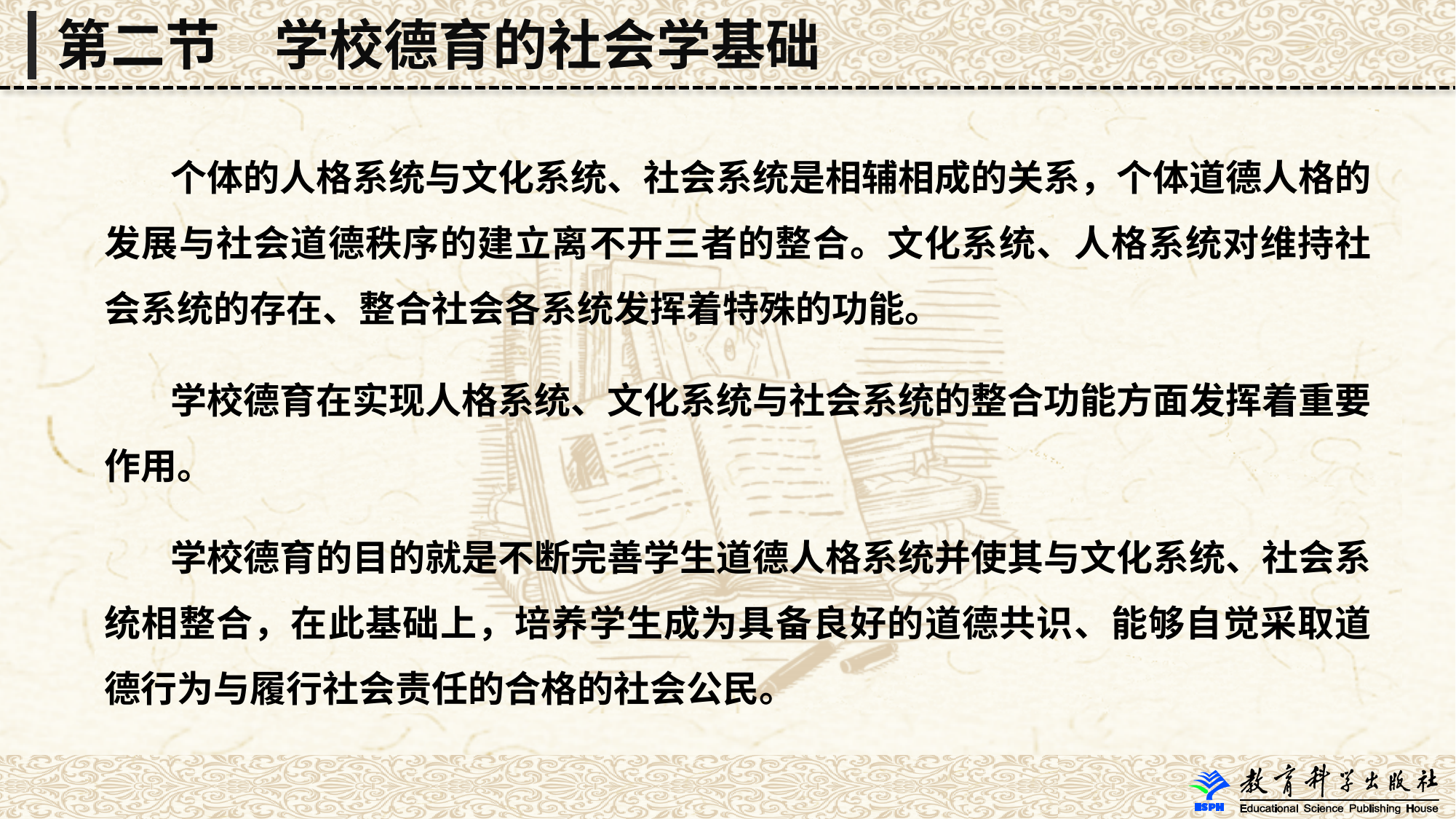

第二节　学校德育的社会学基础
       个体的人格系统与文化系统、社会系统是相辅相成的关系，个体道德人格的发展与社会道德秩序的建立离不开三者的整合。文化系统、人格系统对维持社会系统的存在、整合社会各系统发挥着特殊的功能。

       学校德育在实现人格系统、文化系统与社会系统的整合功能方面发挥着重要作用。

       学校德育的目的就是不断完善学生道德人格系统并使其与文化系统、社会系统相整合，在此基础上，培养学生成为具备良好的道德共识、能够自觉采取道德行为与履行社会责任的合格的社会公民。